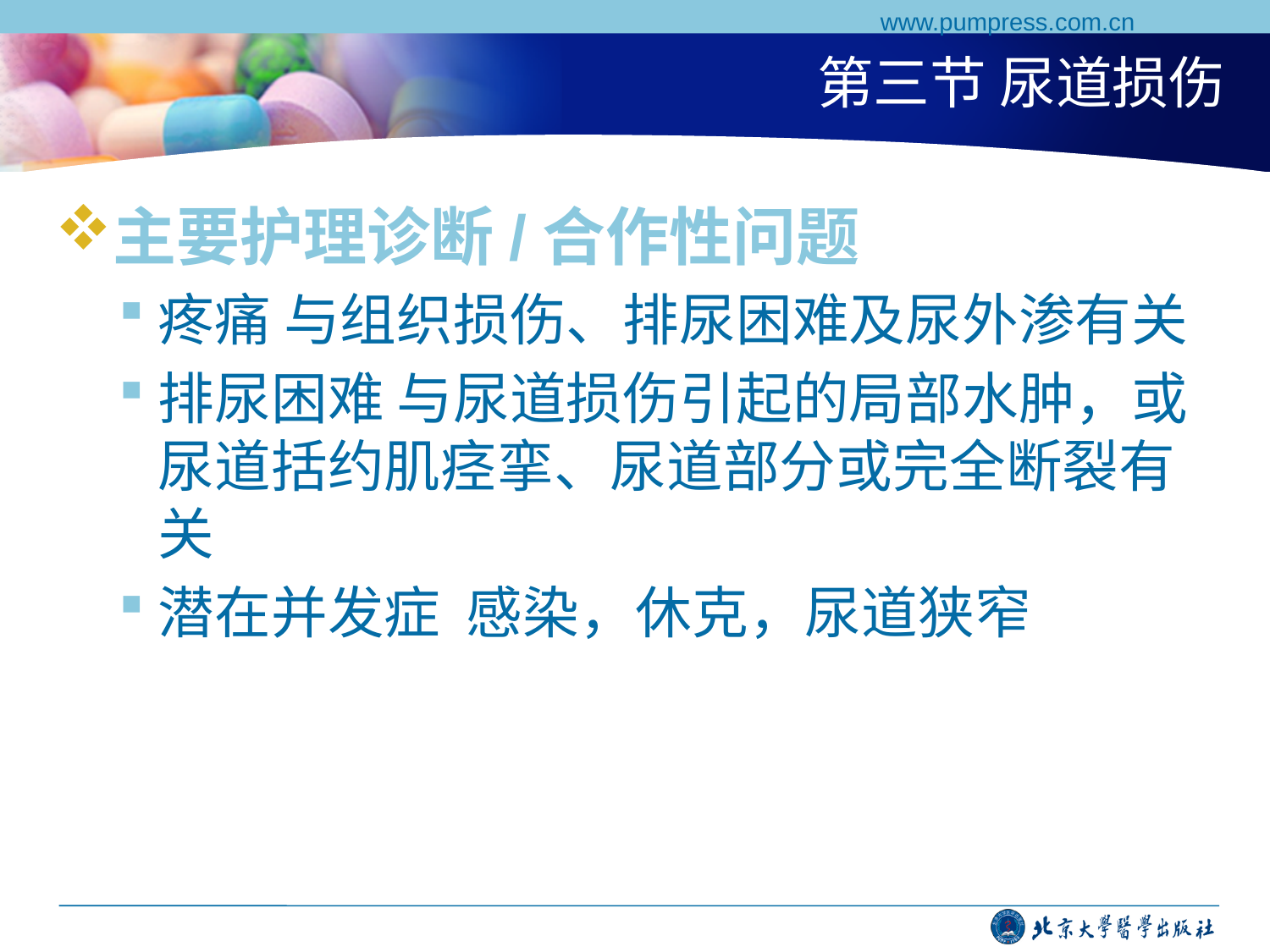

www.pumpress.com.cn
# 第三节 尿道损伤
主要护理诊断/合作性问题
疼痛 与组织损伤、排尿困难及尿外渗有关
排尿困难 与尿道损伤引起的局部水肿，或尿道括约肌痉挛、尿道部分或完全断裂有关
潜在并发症  感染，休克，尿道狭窄